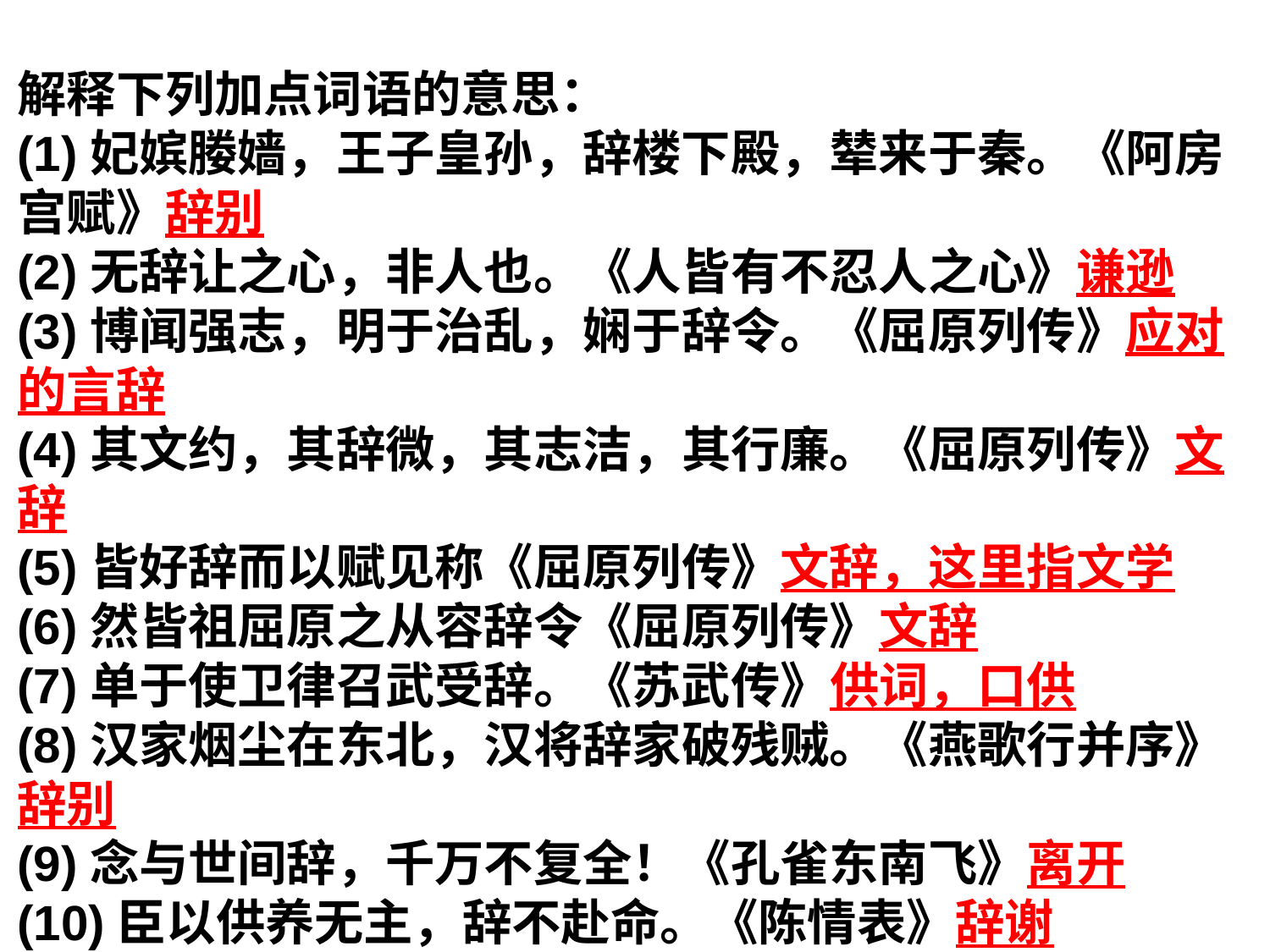

解释下列加点词语的意思：
(1)妃嫔媵嫱，王子皇孙，辞楼下殿，辇来于秦。《阿房宫赋》辞别
(2)无辞让之心，非人也。《人皆有不忍人之心》谦逊
(3)博闻强志，明于治乱，娴于辞令。《屈原列传》应对的言辞
(4)其文约，其辞微，其志洁，其行廉。《屈原列传》文辞
(5)皆好辞而以赋见称《屈原列传》文辞，这里指文学
(6)然皆祖屈原之从容辞令《屈原列传》文辞
(7)单于使卫律召武受辞。《苏武传》供词，口供
(8)汉家烟尘在东北，汉将辞家破残贼。《燕歌行并序》辞别
(9)念与世间辞，千万不复全！《孔雀东南飞》离开
(10)臣以供养无主，辞不赴命。《陈情表》辞谢